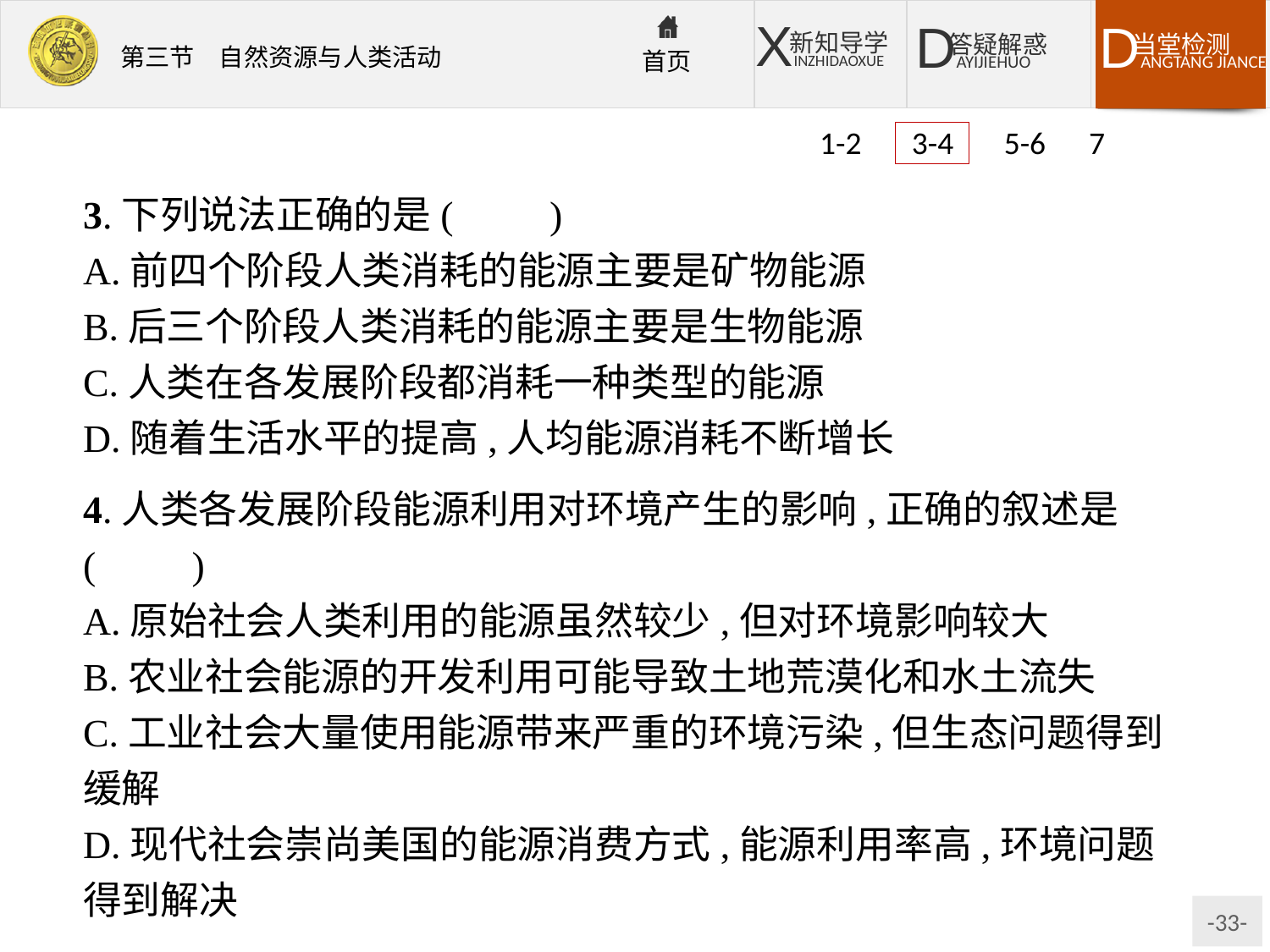

1-2       3-4       5-6      7

3.下列说法正确的是(　　)
A.前四个阶段人类消耗的能源主要是矿物能源
B.后三个阶段人类消耗的能源主要是生物能源
C.人类在各发展阶段都消耗一种类型的能源
D.随着生活水平的提高,人均能源消耗不断增长
4.人类各发展阶段能源利用对环境产生的影响,正确的叙述是(　　)
A.原始社会人类利用的能源虽然较少,但对环境影响较大
B.农业社会能源的开发利用可能导致土地荒漠化和水土流失
C.工业社会大量使用能源带来严重的环境污染,但生态问题得到缓解
D.现代社会崇尚美国的能源消费方式,能源利用率高,环境问题得到解决